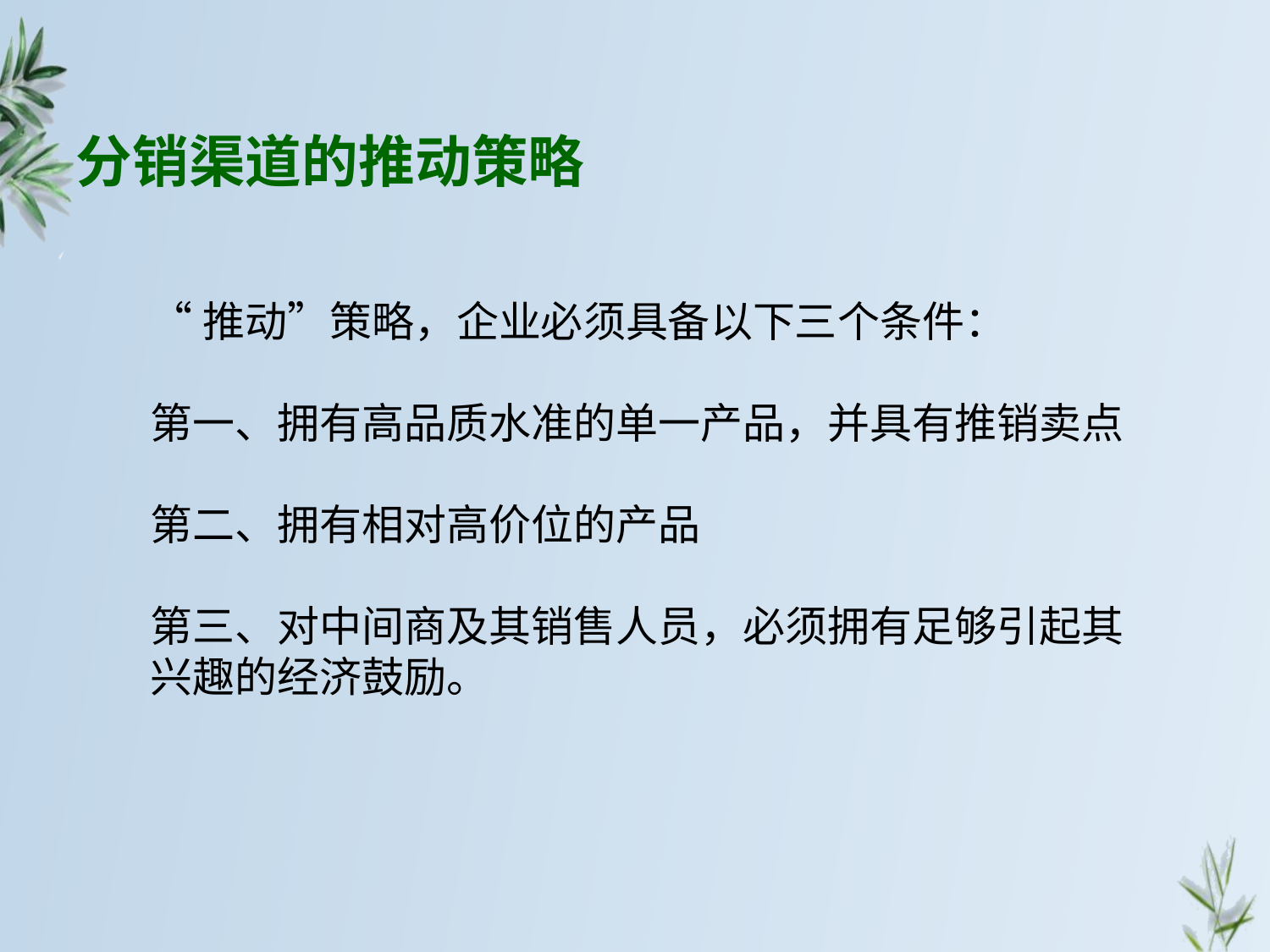

分销渠道的推动策略
“推动”策略，企业必须具备以下三个条件：

第一、拥有高品质水准的单一产品，并具有推销卖点

第二、拥有相对高价位的产品

第三、对中间商及其销售人员，必须拥有足够引起其兴趣的经济鼓励。